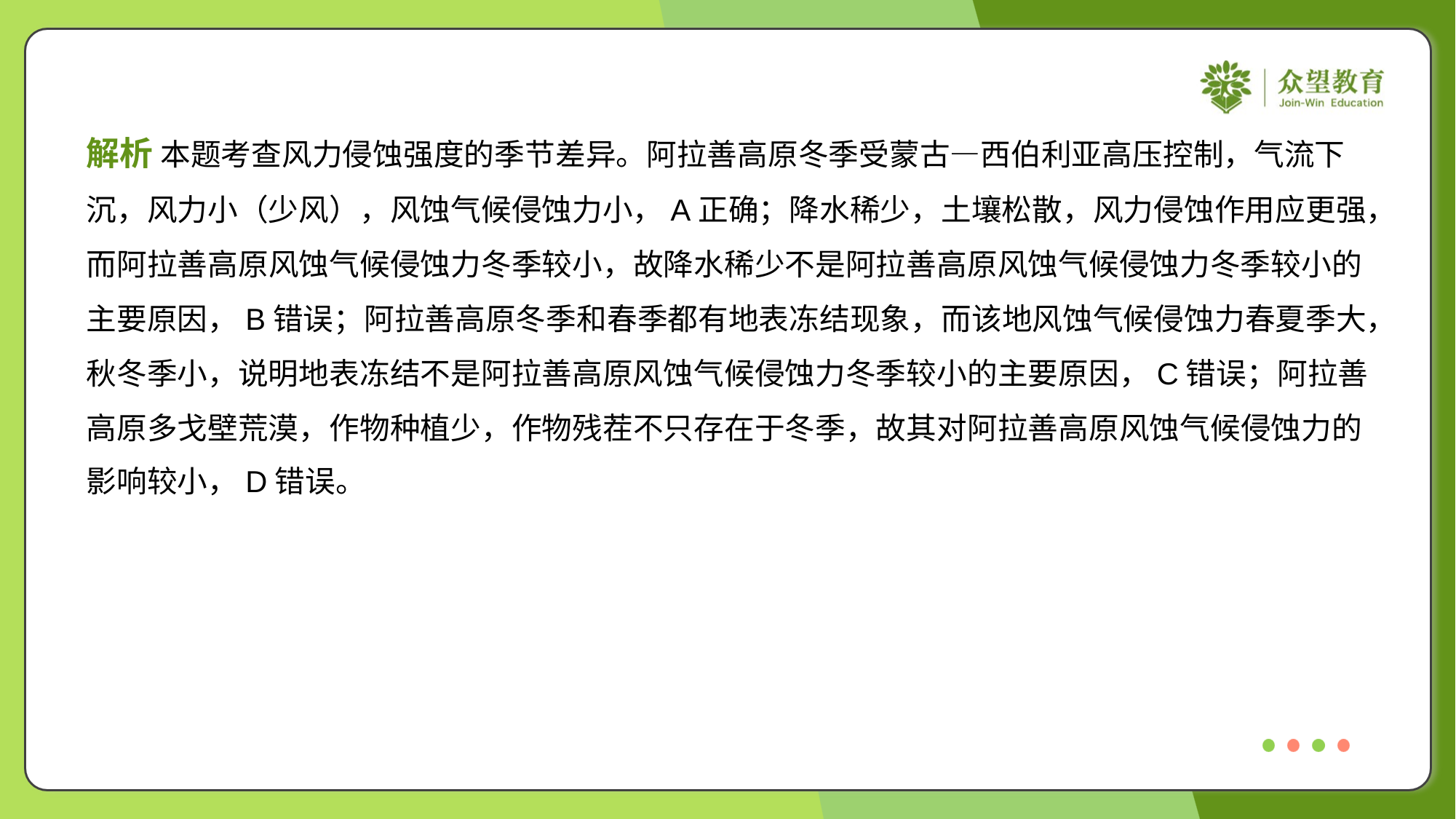

解析 本题考查风力侵蚀强度的季节差异。阿拉善高原冬季受蒙古—西伯利亚高压控制，气流下
沉，风力小（少风），风蚀气候侵蚀力小，A正确；降水稀少，土壤松散，风力侵蚀作用应更强，
而阿拉善高原风蚀气候侵蚀力冬季较小，故降水稀少不是阿拉善高原风蚀气候侵蚀力冬季较小的
主要原因，B错误；阿拉善高原冬季和春季都有地表冻结现象，而该地风蚀气候侵蚀力春夏季大，
秋冬季小，说明地表冻结不是阿拉善高原风蚀气候侵蚀力冬季较小的主要原因，C错误；阿拉善
高原多戈壁荒漠，作物种植少，作物残茬不只存在于冬季，故其对阿拉善高原风蚀气候侵蚀力的
影响较小，D错误。